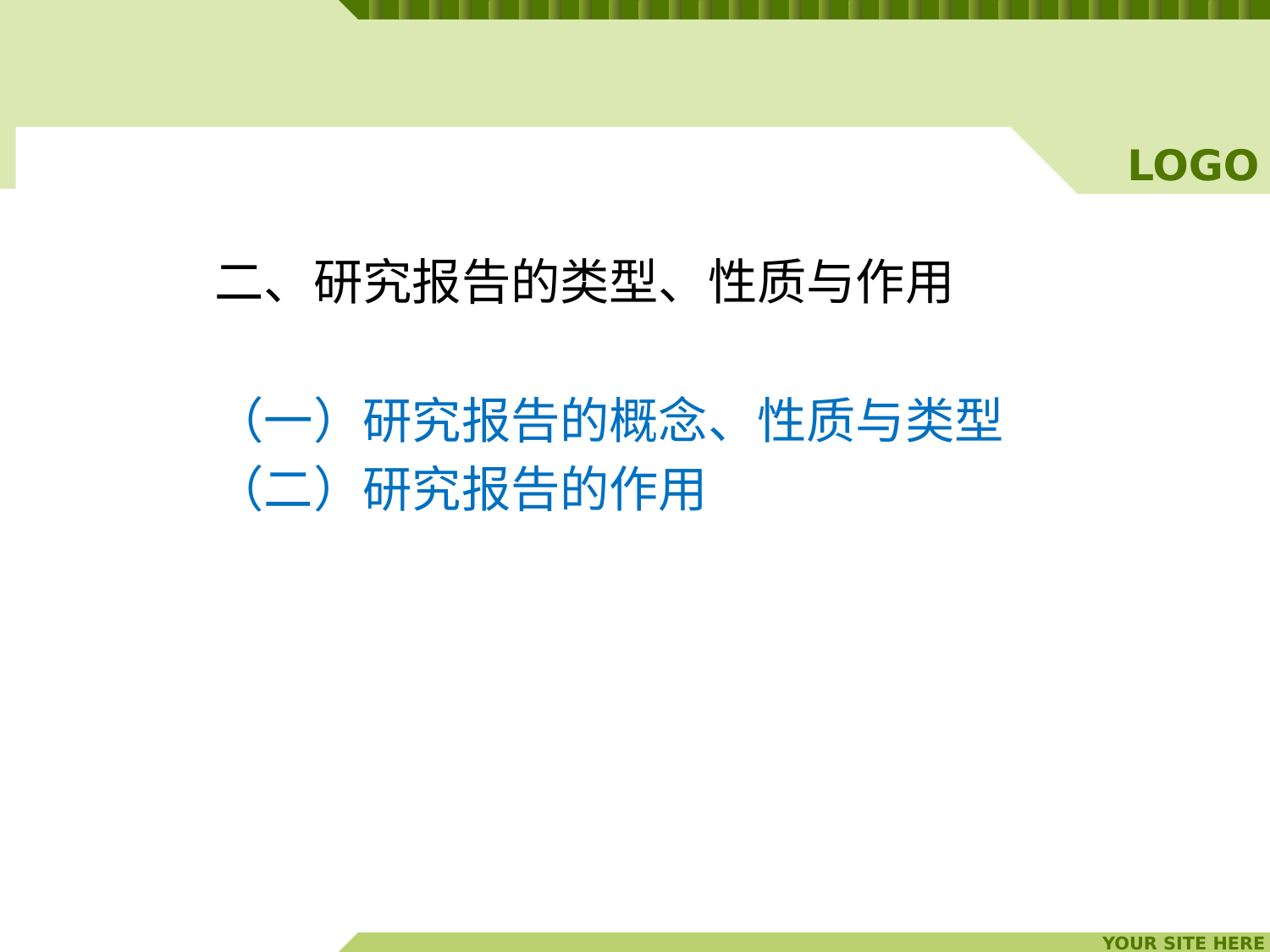

二、研究报告的类型、性质与作用

（一）研究报告的概念、性质与类型
（二）研究报告的作用